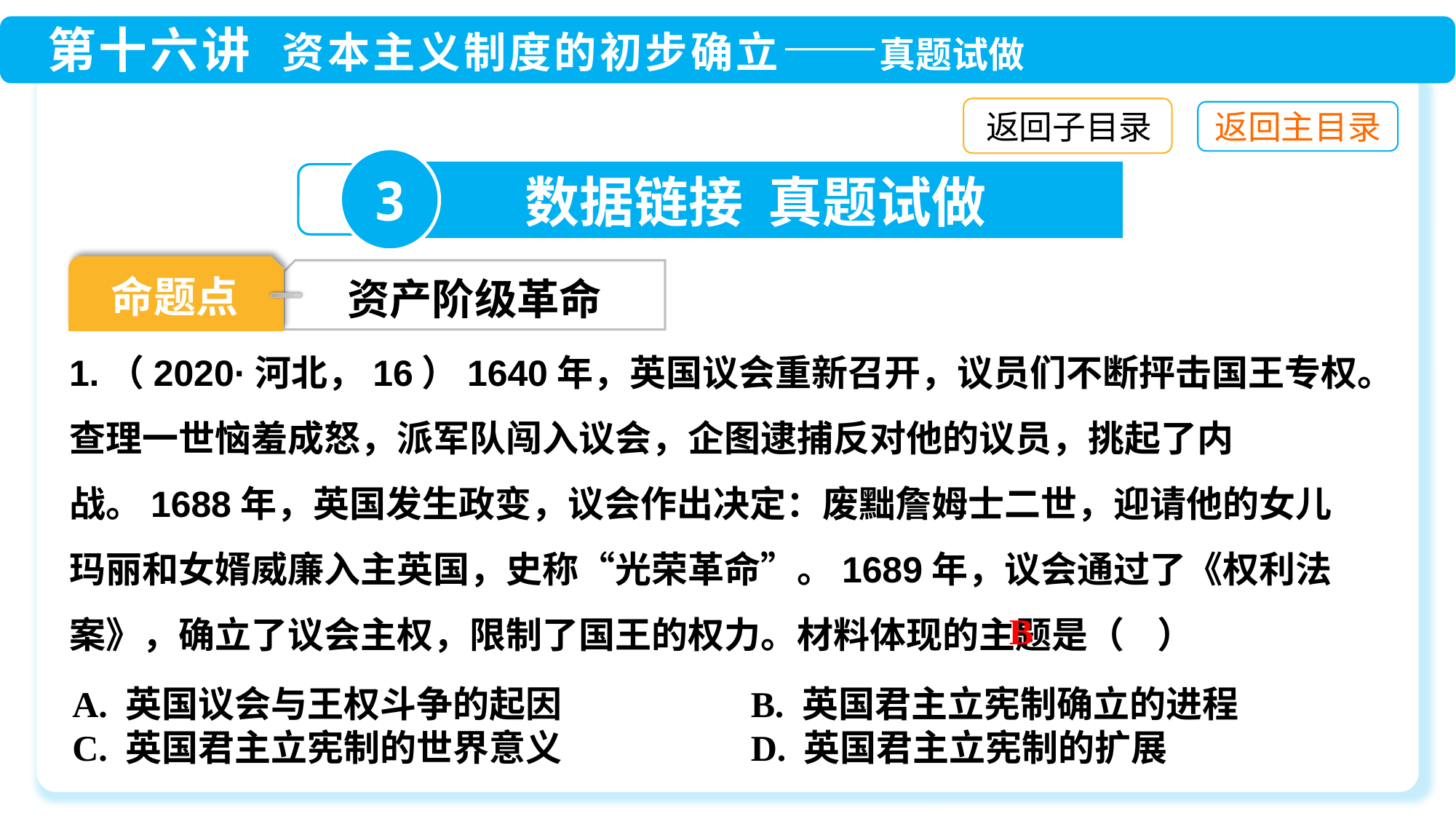

返回子目录

3
数据链接  真题试做

命题点
资产阶级革命

1.（2020·河北，16）1640年，英国议会重新召开，议员们不断抨击国王专权。查理一世恼羞成怒，派军队闯入议会，企图逮捕反对他的议员，挑起了内战。1688年，英国发生政变，议会作出决定：废黜詹姆士二世，迎请他的女儿玛丽和女婿威廉入主英国，史称“光荣革命”。1689年，议会通过了《权利法案》，确立了议会主权，限制了国王的权力。材料体现的主题是（    ）
B
A. 英国议会与王权斗争的起因                      B. 英国君主立宪制确立的进程
C. 英国君主立宪制的世界意义                      D. 英国君主立宪制的扩展